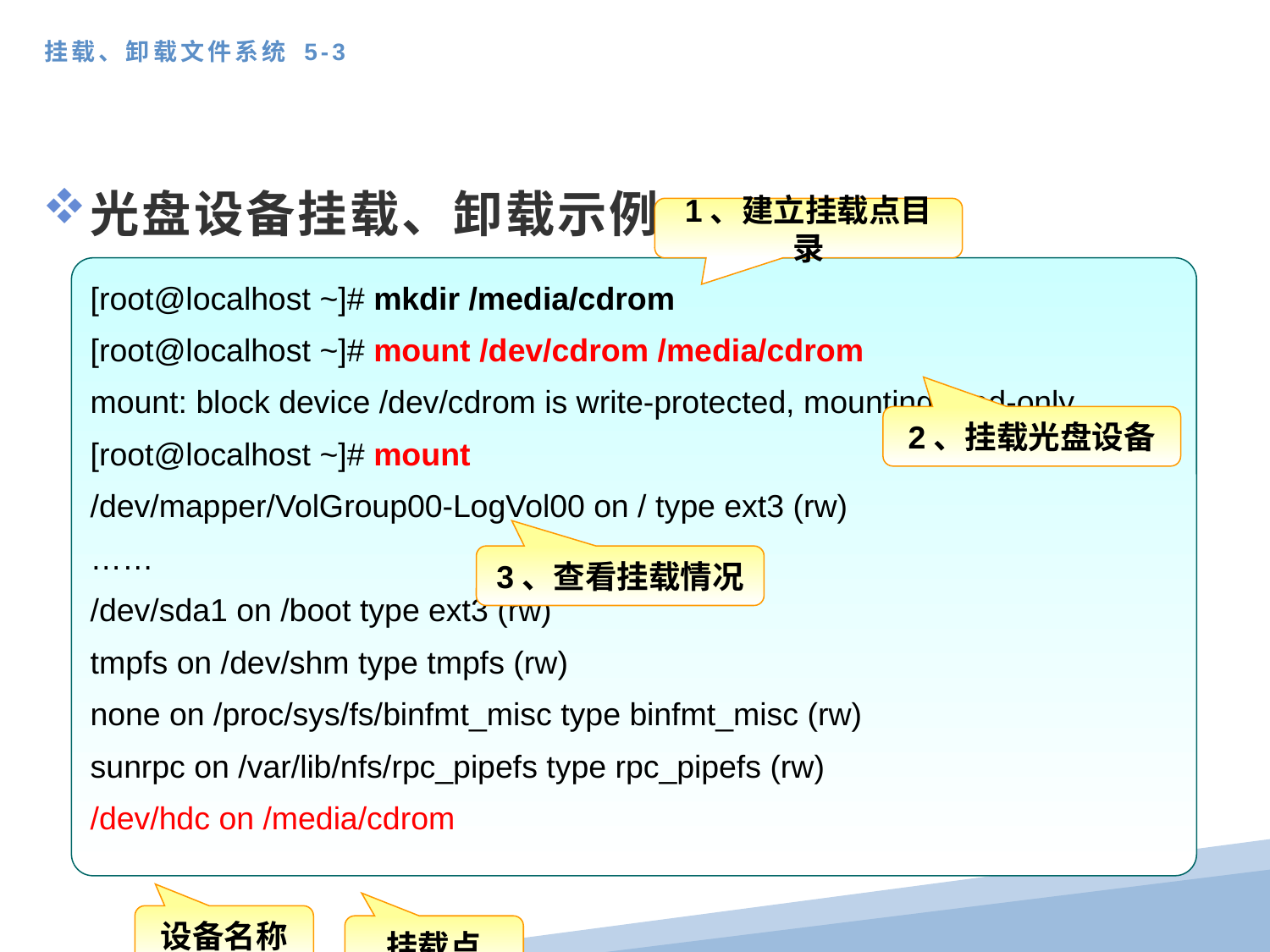

挂载、卸载文件系统 5-3
光盘设备挂载、卸载示例
1、建立挂载点目录
[root@localhost ~]# mkdir /media/cdrom
[root@localhost ~]# mount /dev/cdrom /media/cdrom
mount: block device /dev/cdrom is write-protected, mounting read-only
[root@localhost ~]# mount
/dev/mapper/VolGroup00-LogVol00 on / type ext3 (rw)
……
/dev/sda1 on /boot type ext3 (rw)
tmpfs on /dev/shm type tmpfs (rw)
none on /proc/sys/fs/binfmt_misc type binfmt_misc (rw)
sunrpc on /var/lib/nfs/rpc_pipefs type rpc_pipefs (rw)
/dev/hdc on /media/cdrom
2、挂载光盘设备
3、查看挂载情况

设备名称
挂载点